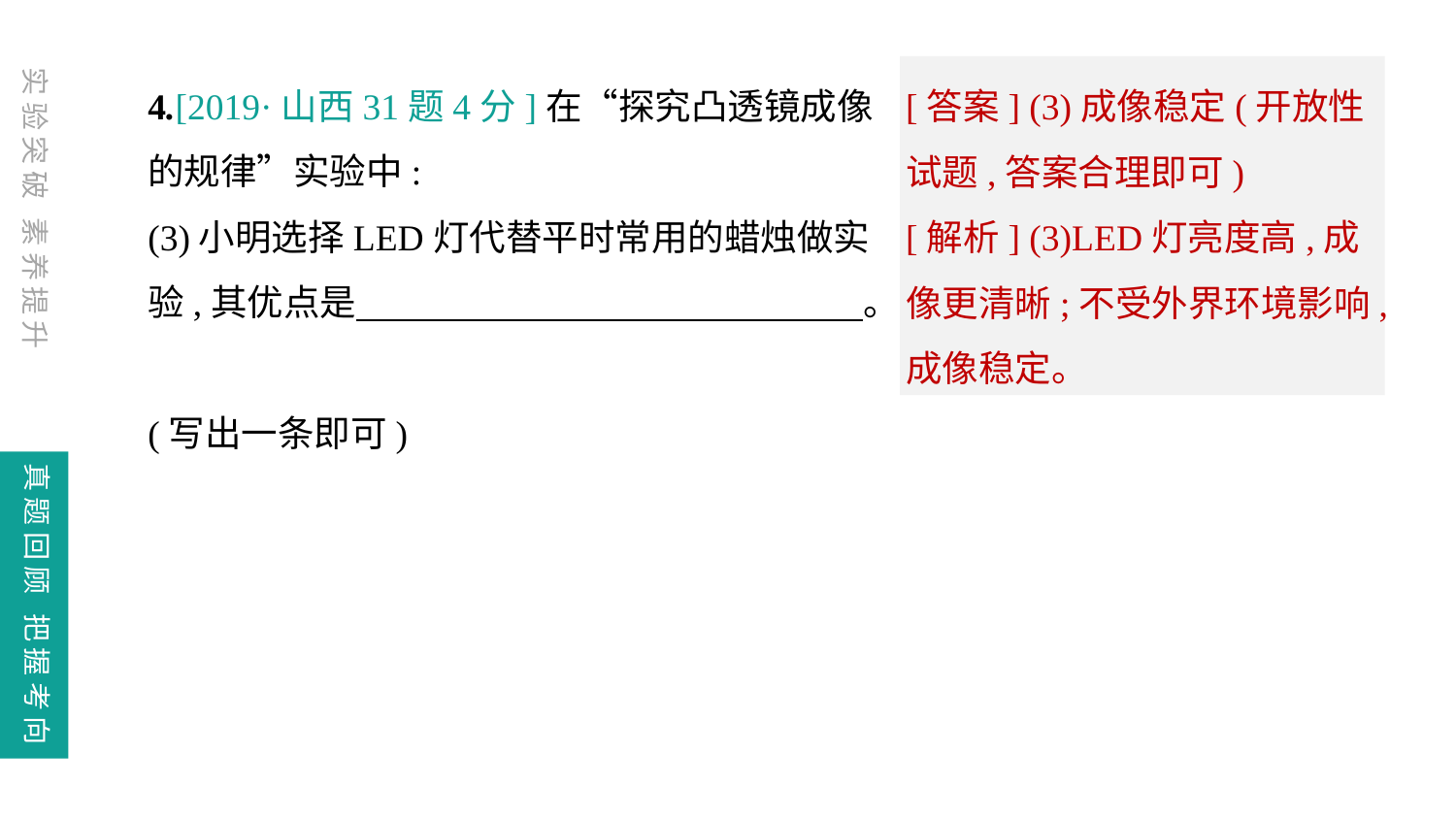

4.[2019·山西31题4分]在“探究凸透镜成像的规律”实验中:
(3)小明选择LED灯代替平时常用的蜡烛做实验,其优点是　                                                         。
(写出一条即可)
[答案] (3)成像稳定(开放性试题,答案合理即可)
[解析] (3)LED灯亮度高,成像更清晰;不受外界环境影响,成像稳定。